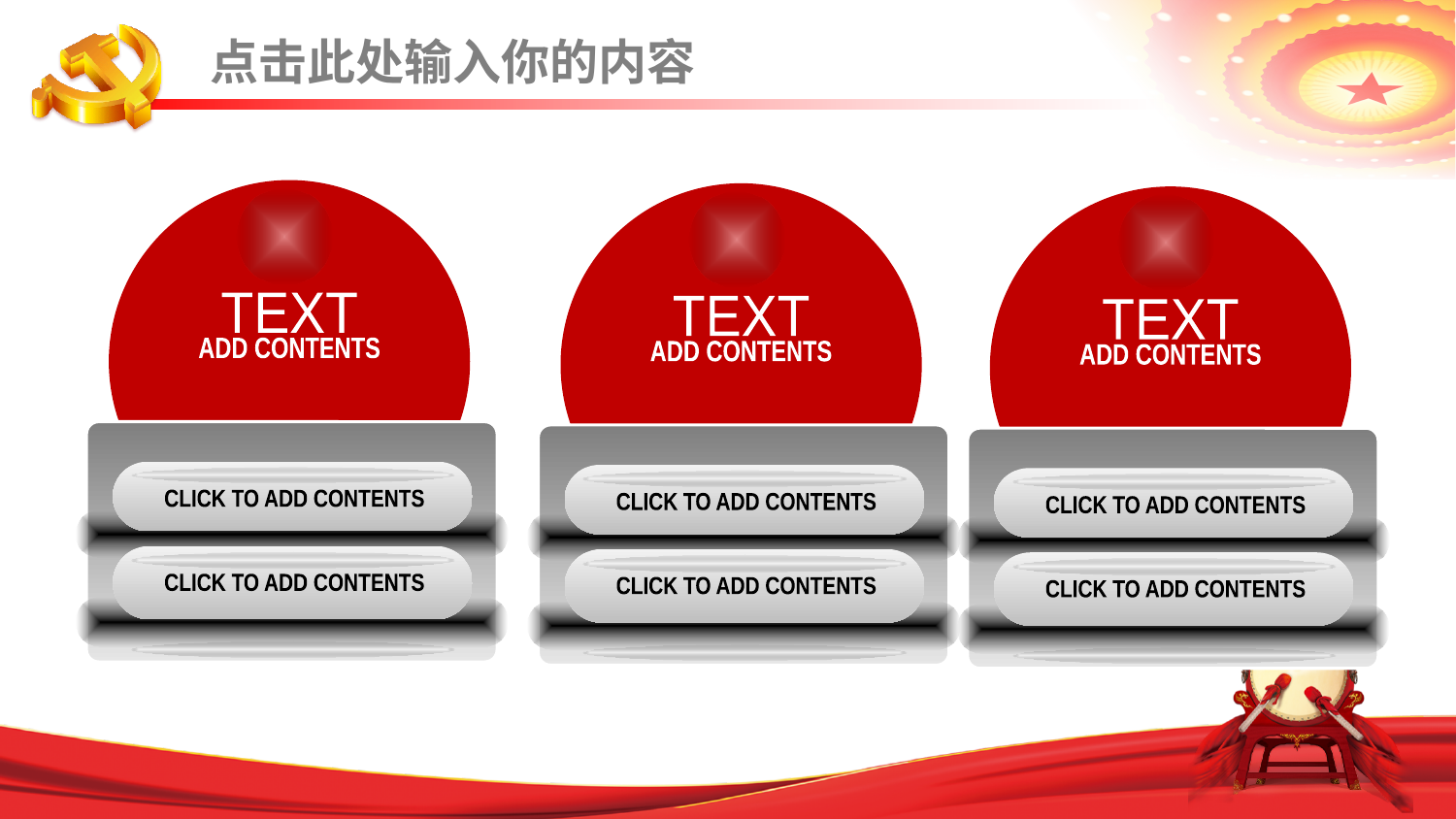

点击此处输入你的内容

TEXT
ADD CONTENTS

TEXT
ADD CONTENTS

TEXT
ADD CONTENTS

CLICK TO ADD CONTENTS

CLICK TO ADD CONTENTS

CLICK TO ADD CONTENTS

CLICK TO ADD CONTENTS

CLICK TO ADD CONTENTS

CLICK TO ADD CONTENTS